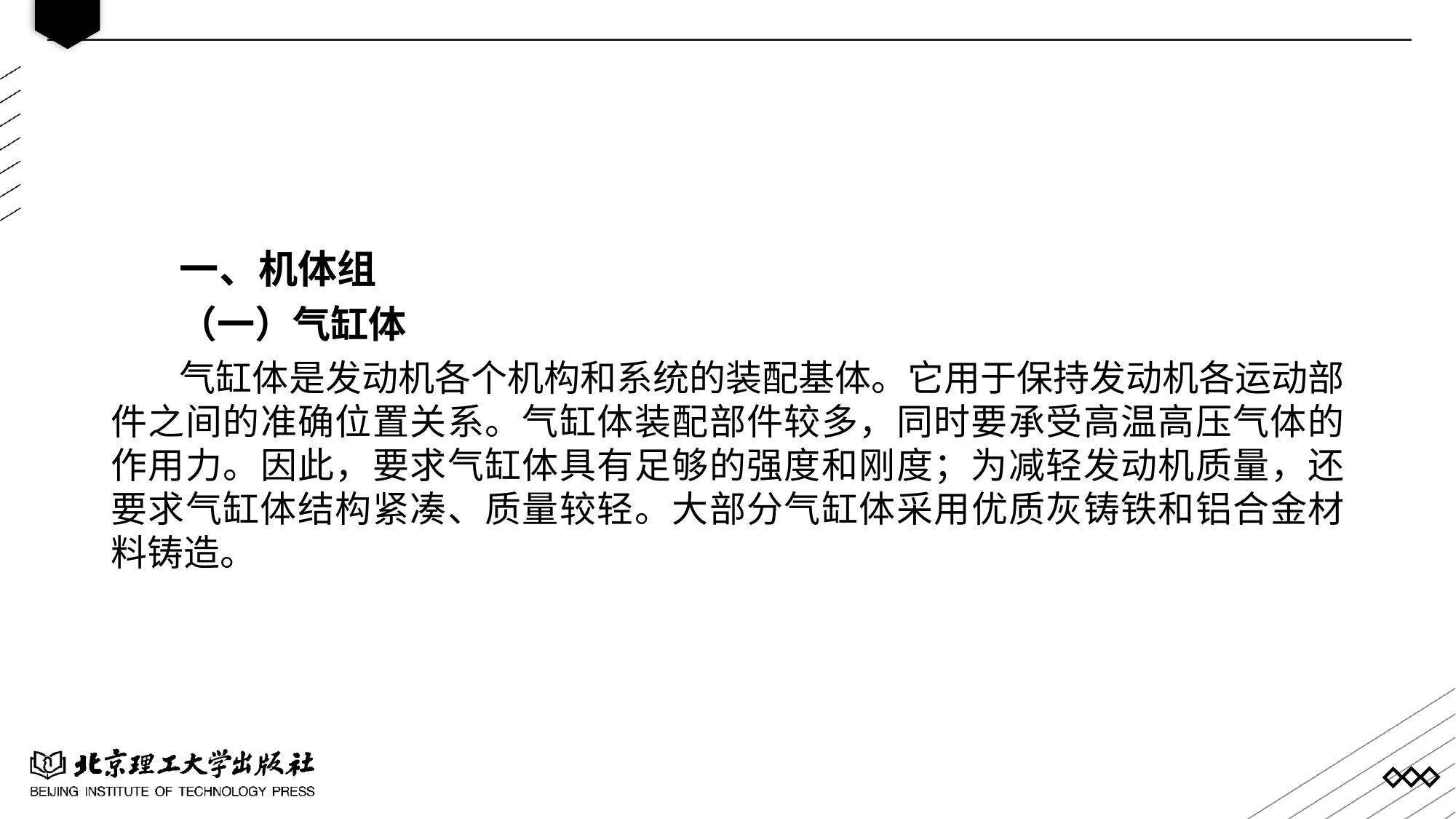

一、机体组
（一）气缸体
气缸体是发动机各个机构和系统的装配基体。它用于保持发动机各运动部件之间的准确位置关系。气缸体装配部件较多，同时要承受高温高压气体的作用力。因此，要求气缸体具有足够的强度和刚度；为减轻发动机质量，还要求气缸体结构紧凑、质量较轻。大部分气缸体采用优质灰铸铁和铝合金材料铸造。